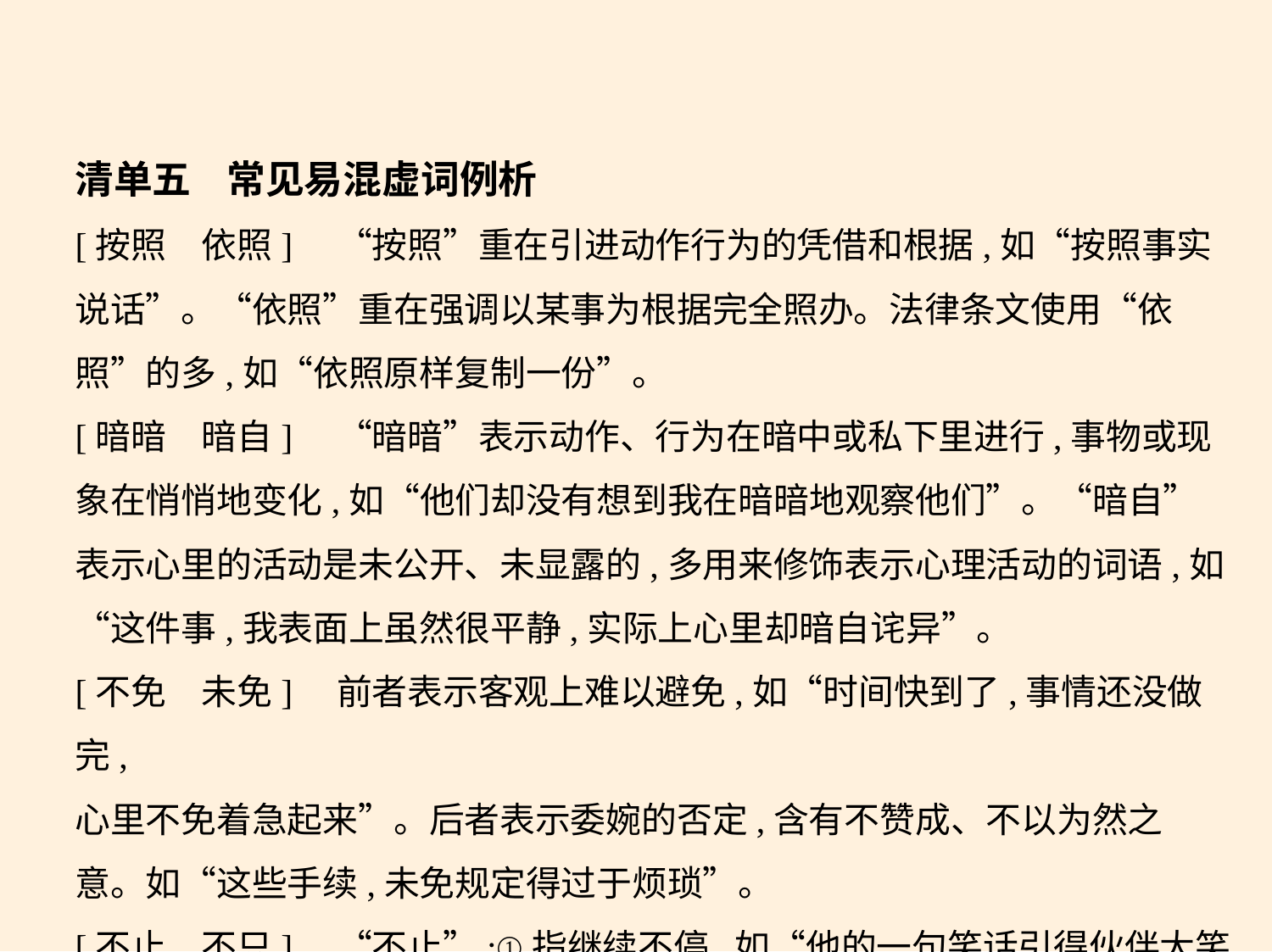

清单五    常见易混虚词例析
[按照　依照]　“按照”重在引进动作行为的凭借和根据,如“按照事实
说话”。“依照”重在强调以某事为根据完全照办。法律条文使用“依
照”的多,如“依照原样复制一份”。
[暗暗　暗自]　“暗暗”表示动作、行为在暗中或私下里进行,事物或现
象在悄悄地变化,如“他们却没有想到我在暗暗地观察他们”。“暗自”
表示心里的活动是未公开、未显露的,多用来修饰表示心理活动的词语,如
“这件事,我表面上虽然很平静,实际上心里却暗自诧异”。
[不免　未免]　前者表示客观上难以避免,如“时间快到了,事情还没做完,
心里不免着急起来”。后者表示委婉的否定,含有不赞成、不以为然之
意。如“这些手续,未免规定得过于烦琐”。
[不止　不只]　“不止”:①指继续不停,如“他的一句笑话引得伙伴大笑